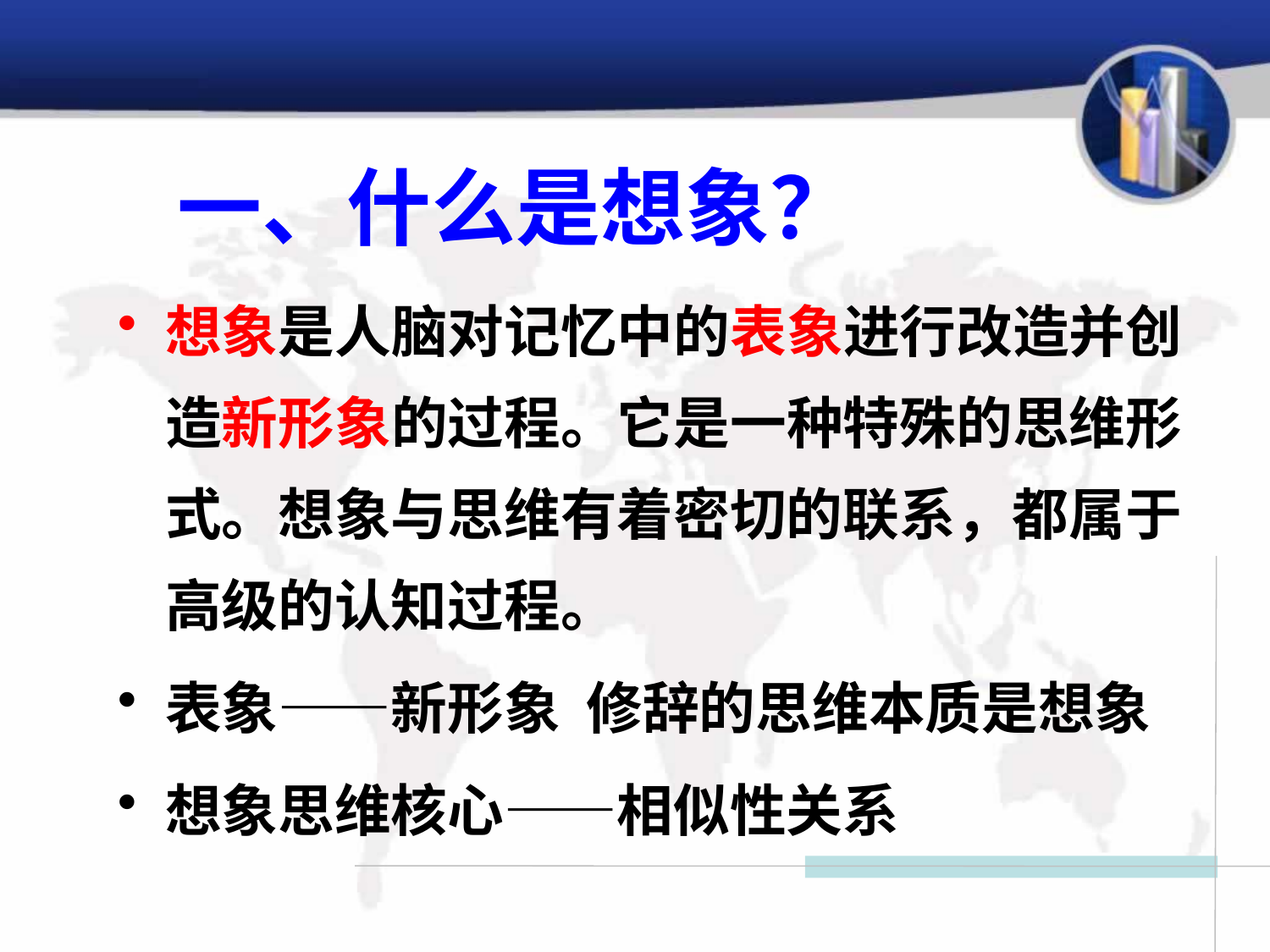

# 一、什么是想象？
想象是人脑对记忆中的表象进行改造并创造新形象的过程。它是一种特殊的思维形式。想象与思维有着密切的联系，都属于高级的认知过程。
表象——新形象  修辞的思维本质是想象
想象思维核心——相似性关系